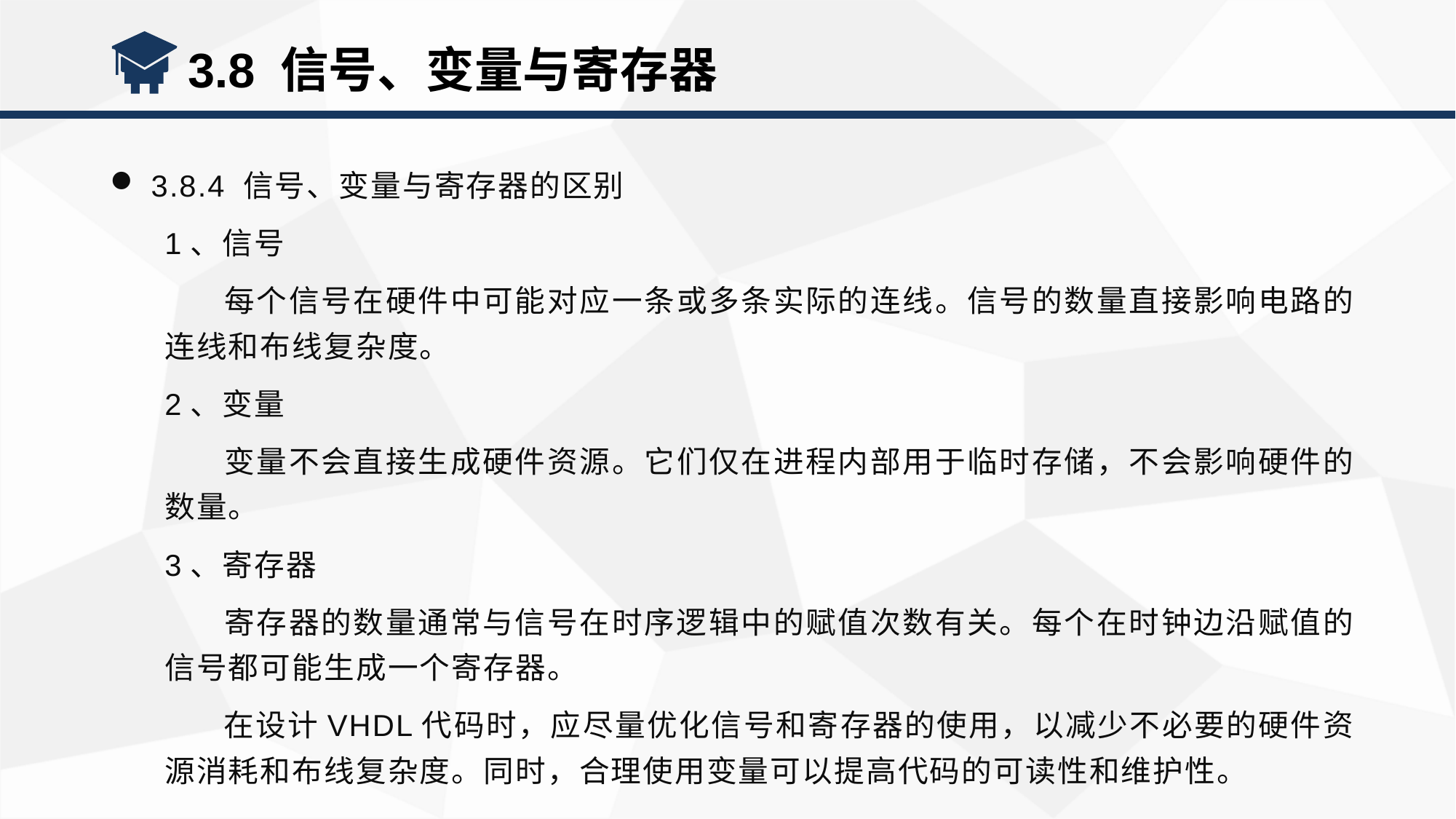

3.8 信号、变量与寄存器

3.8.4 信号、变量与寄存器的区别
1、信号
      每个信号在硬件中可能对应一条或多条实际的连线。信号的数量直接影响电路的连线和布线复杂度。
2、变量
      变量不会直接生成硬件资源。它们仅在进程内部用于临时存储，不会影响硬件的数量。
3、寄存器
      寄存器的数量通常与信号在时序逻辑中的赋值次数有关。每个在时钟边沿赋值的信号都可能生成一个寄存器。
      在设计VHDL代码时，应尽量优化信号和寄存器的使用，以减少不必要的硬件资源消耗和布线复杂度。同时，合理使用变量可以提高代码的可读性和维护性。